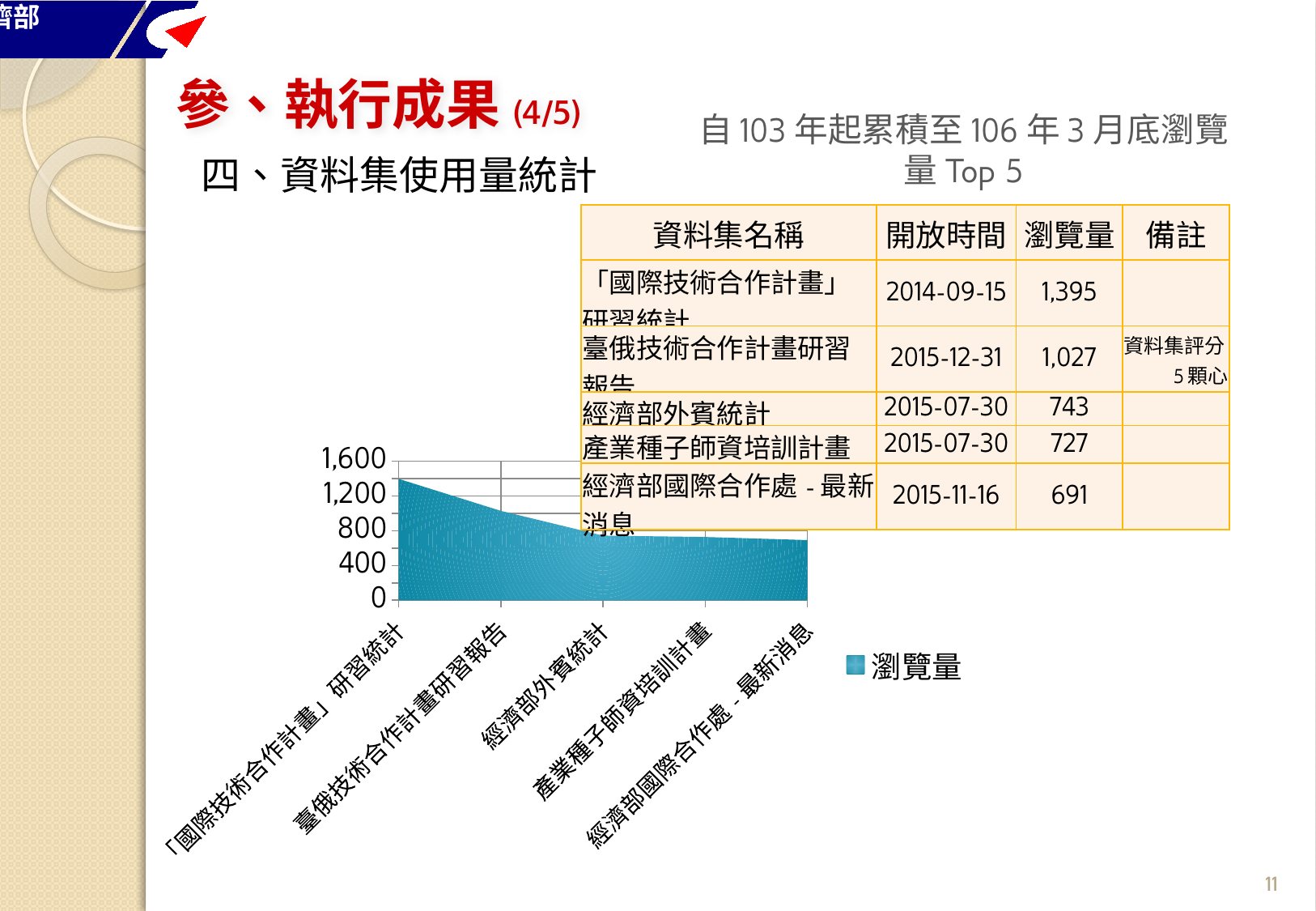

參、執行成果(4/5)
自103年起累積至106年3月底瀏覽量Top 5
四、資料集使用量統計
| 資料集名稱 | 開放時間 | 瀏覽量 | 備註 |
| --- | --- | --- | --- |
| 「國際技術合作計畫」研習統計 | 2014-09-15 | 1,395 |  |
| 臺俄技術合作計畫研習報告 | 2015-12-31 | 1,027 | 資料集評分5顆心 |
| 經濟部外賓統計 | 2015-07-30 | 743 |  |
| 產業種子師資培訓計畫 | 2015-07-30 | 727 |  |
| 經濟部國際合作處-最新消息 | 2015-11-16 | 691 |  |

### Chart

| Category | 瀏覽量 |
|---|---|
| 「國際技術合作計畫」研習統計 | 1395.0 |
| 臺俄技術合作計畫研習報告 | 1027.0 |
| 經濟部外賓統計 | 743.0 |
| 產業種子師資培訓計畫 | 727.0 |
| 經濟部國際合作處-最新消息 | 691.0 |
11